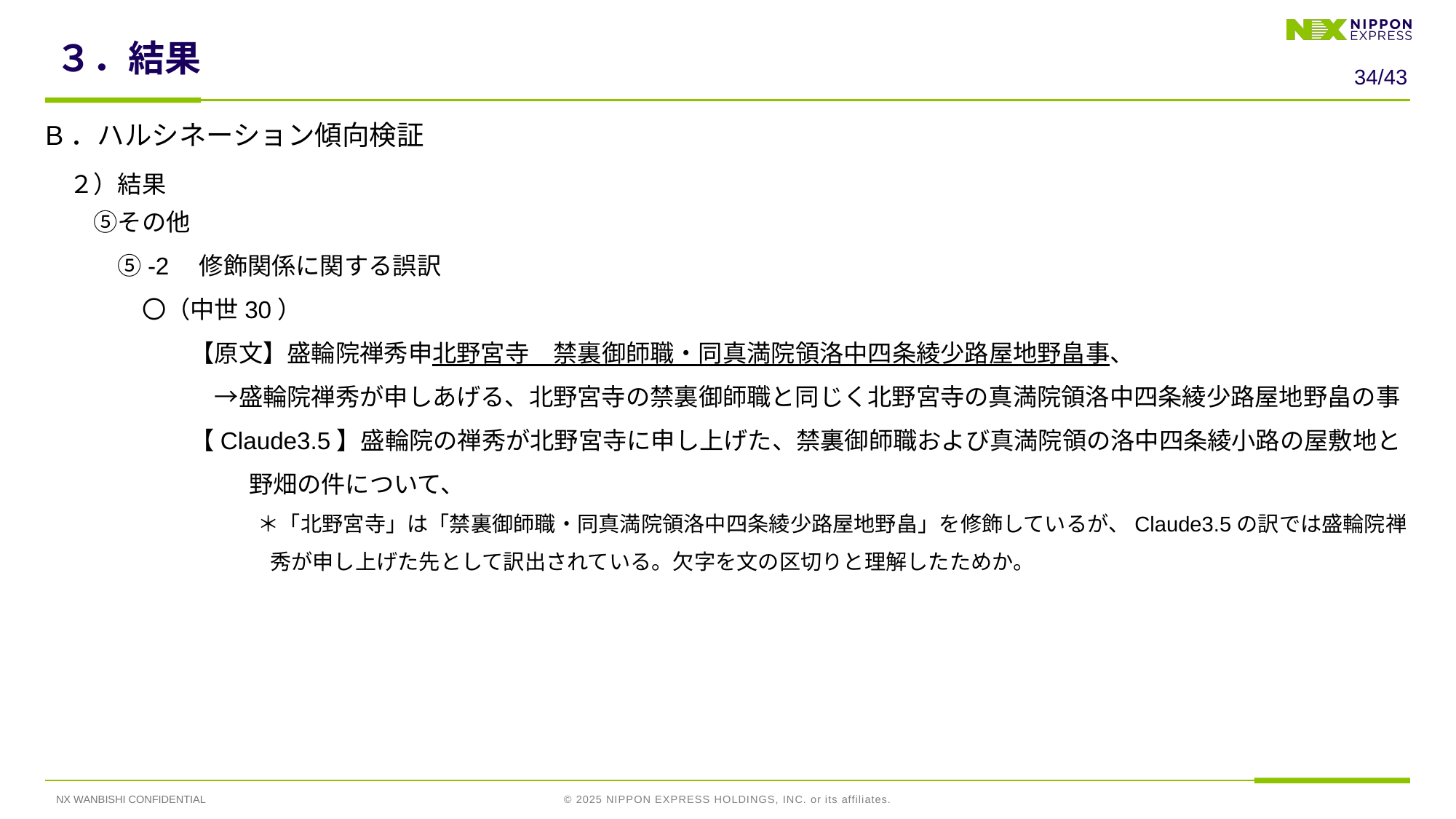

# ３．結果
34/43
B．ハルシネーション傾向検証
　２）結果
　　⑤その他
　　　⑤-2　修飾関係に関する誤訳
　　　　〇（中世30）
　　　　　　【原文】盛輪院禅秀申北野宮寺　禁裏御師職・同真満院領洛中四条綾少路屋地野畠事、
　　　　　　　→盛輪院禅秀が申しあげる、北野宮寺の禁裏御師職と同じく北野宮寺の真満院領洛中四条綾少路屋地野畠の事
　　　　　　【Claude3.5】盛輪院の禅秀が北野宮寺に申し上げた、禁裏御師職および真満院領の洛中四条綾小路の屋敷地と野畑の件について、
　　　　　　　　　　＊「北野宮寺」は「禁裏御師職・同真満院領洛中四条綾少路屋地野畠」を修飾しているが、Claude3.5の訳では盛輪院禅秀が申し上げた先として訳出されている。欠字を文の区切りと理解したためか。
NX WANBISHI CONFIDENTIAL